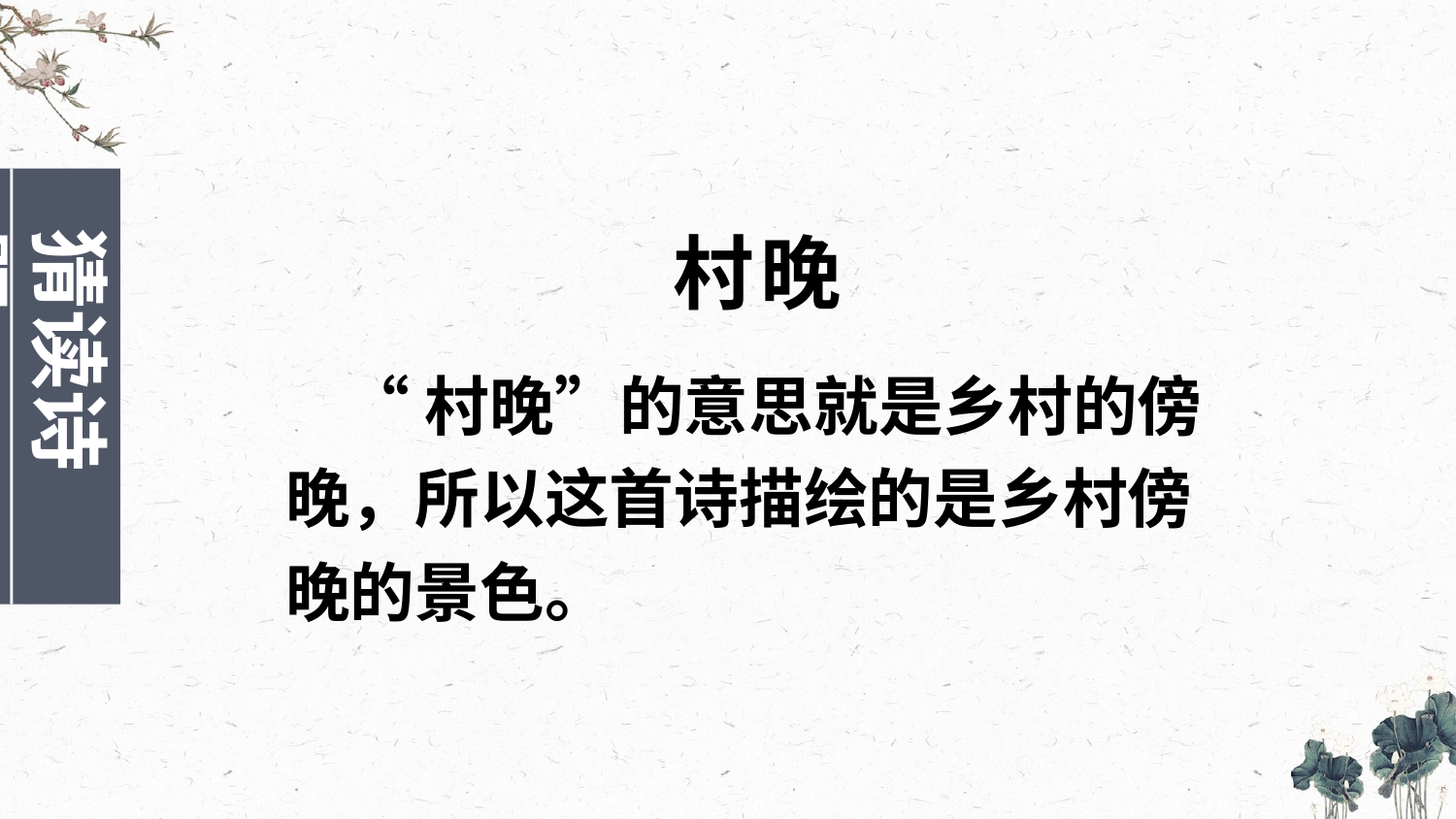

村晚
猜读诗题
    “村晚”的意思就是乡村的傍晚，所以这首诗描绘的是乡村傍晚的景色。